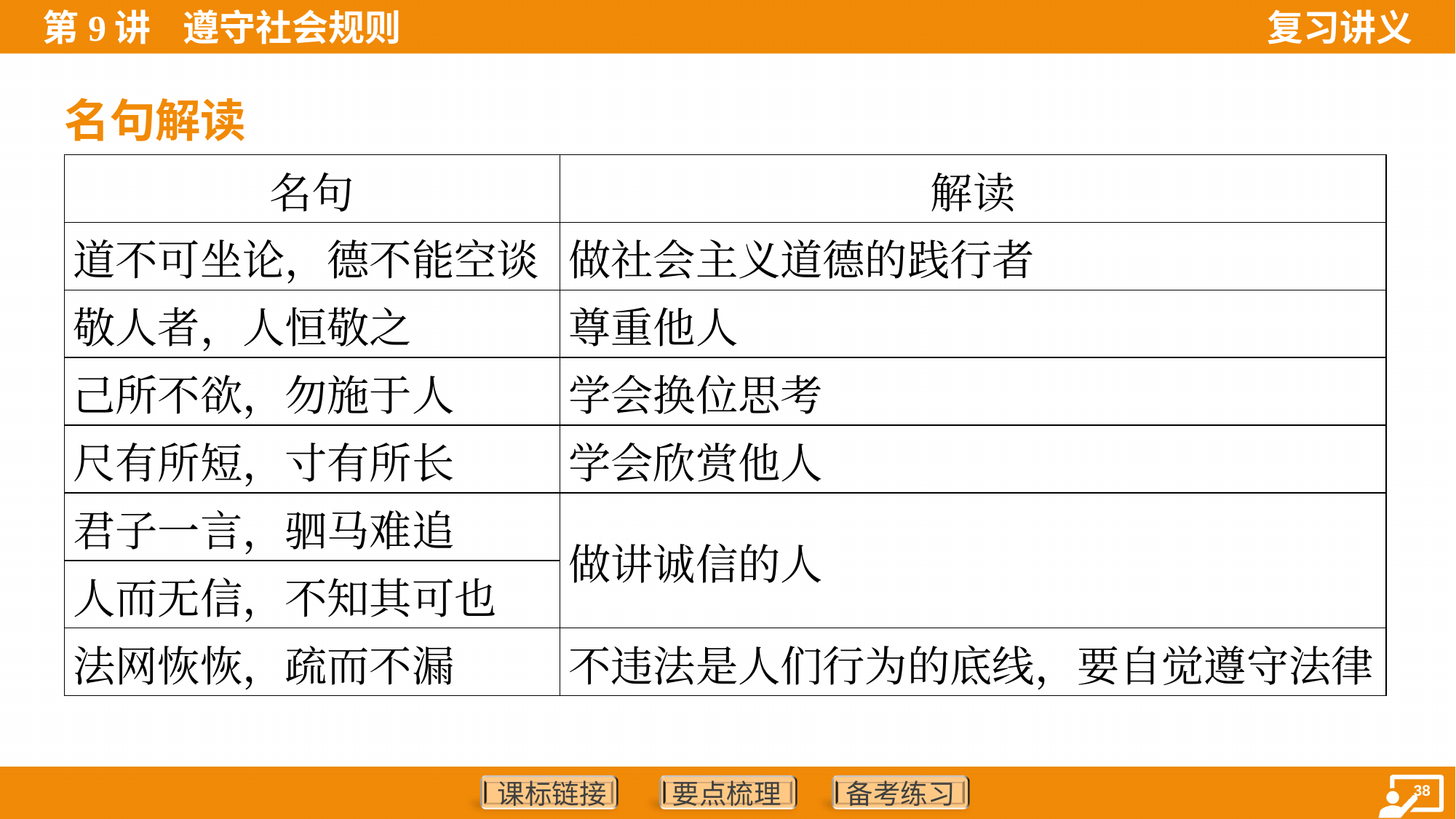

名句解读
| 名句 | 解读 |
| --- | --- |
| 道不可坐论，德不能空谈 | 做社会主义道德的践行者 |
| 敬人者，人恒敬之 | 尊重他人 |
| 己所不欲，勿施于人 | 学会换位思考 |
| 尺有所短，寸有所长 | 学会欣赏他人 |
| 君子一言，驷马难追 | 做讲诚信的人 |
| 人而无信，不知其可也 |  |
| 法网恢恢，疏而不漏 | 不违法是人们行为的底线，要自觉遵守法律 |